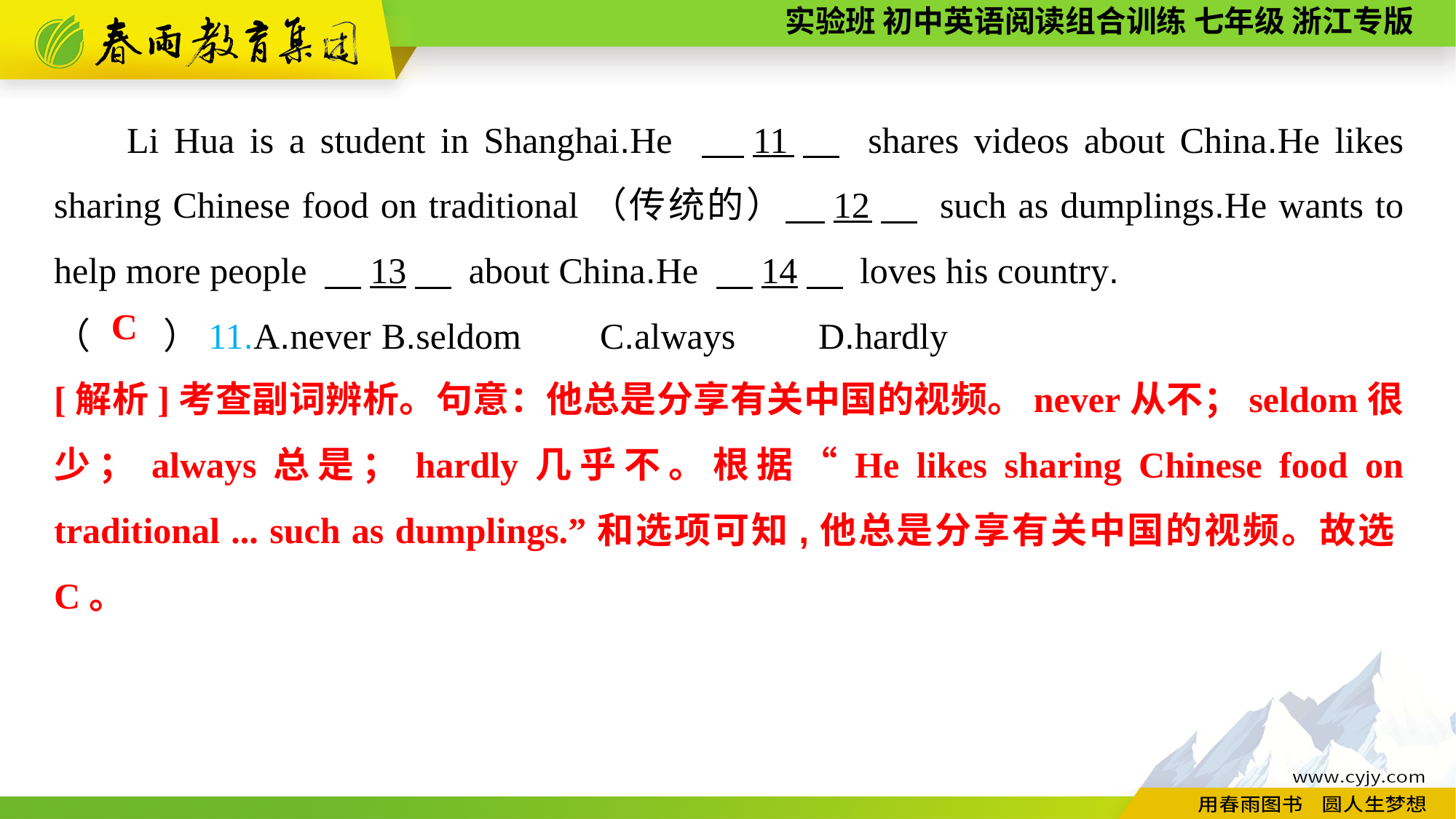

Li Hua is a student in Shanghai.He 　11　 shares videos about China.He likes sharing Chinese food on traditional（传统的）　12　 such as dumplings.He wants to help more people 　13　 about China.He 　14　 loves his country.
（　　）11.A.never	B.seldom	C.always	D.hardly
C
[解析]考查副词辨析。句意：他总是分享有关中国的视频。never从不；seldom很少；always总是；hardly几乎不。根据“He likes sharing Chinese food on traditional ... such as dumplings.”和选项可知,他总是分享有关中国的视频。故选C。